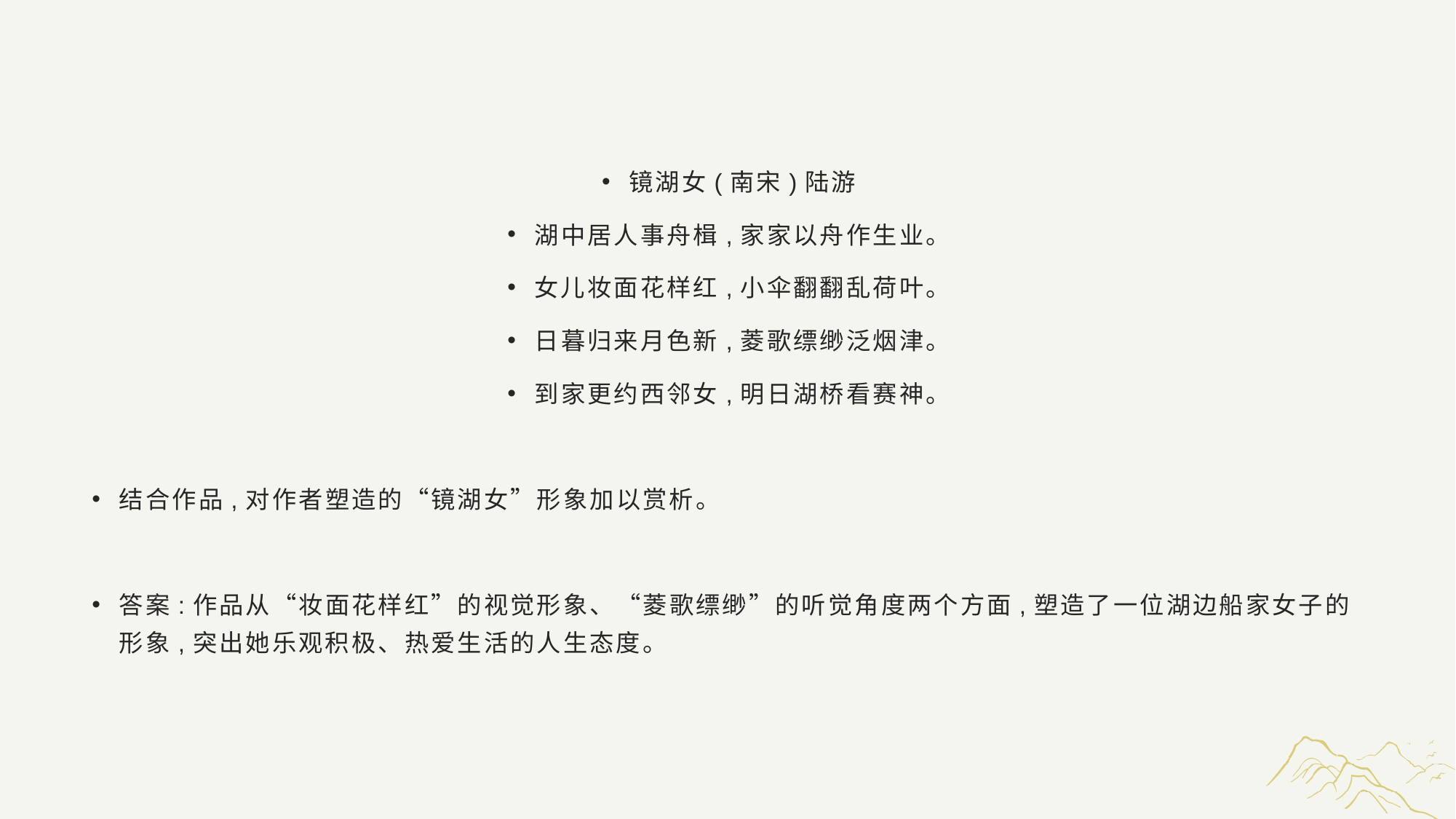

#

镜湖女(南宋)陆游
湖中居人事舟楫,家家以舟作生业。
女儿妆面花样红,小伞翻翻乱荷叶。
日暮归来月色新,菱歌缥缈泛烟津。
到家更约西邻女,明日湖桥看赛神。

结合作品,对作者塑造的“镜湖女”形象加以赏析。

答案:作品从“妆面花样红”的视觉形象、“菱歌缥缈”的听觉角度两个方面,塑造了一位湖边船家女子的形象,突出她乐观积极、热爱生活的人生态度。